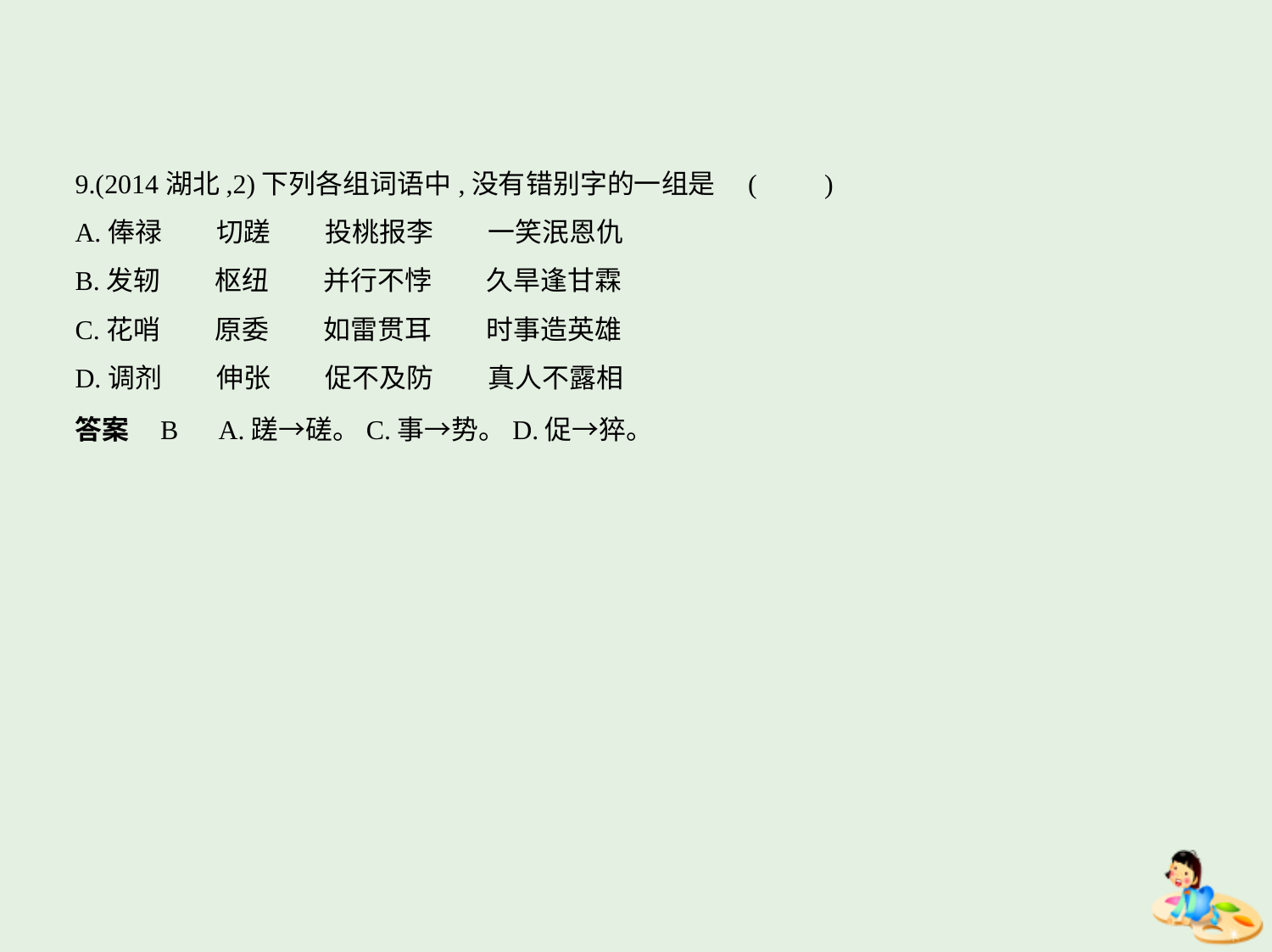

9.(2014湖北,2)下列各组词语中,没有错别字的一组是 (　　)
A.俸禄　　切蹉　　投桃报李　　一笑泯恩仇
B.发轫　　枢纽　　并行不悖　　久旱逢甘霖
C.花哨　　原委　　如雷贯耳　　时事造英雄
D.调剂　　伸张　　促不及防　　真人不露相
答案    B　A.蹉→磋。C.事→势。D.促→猝。